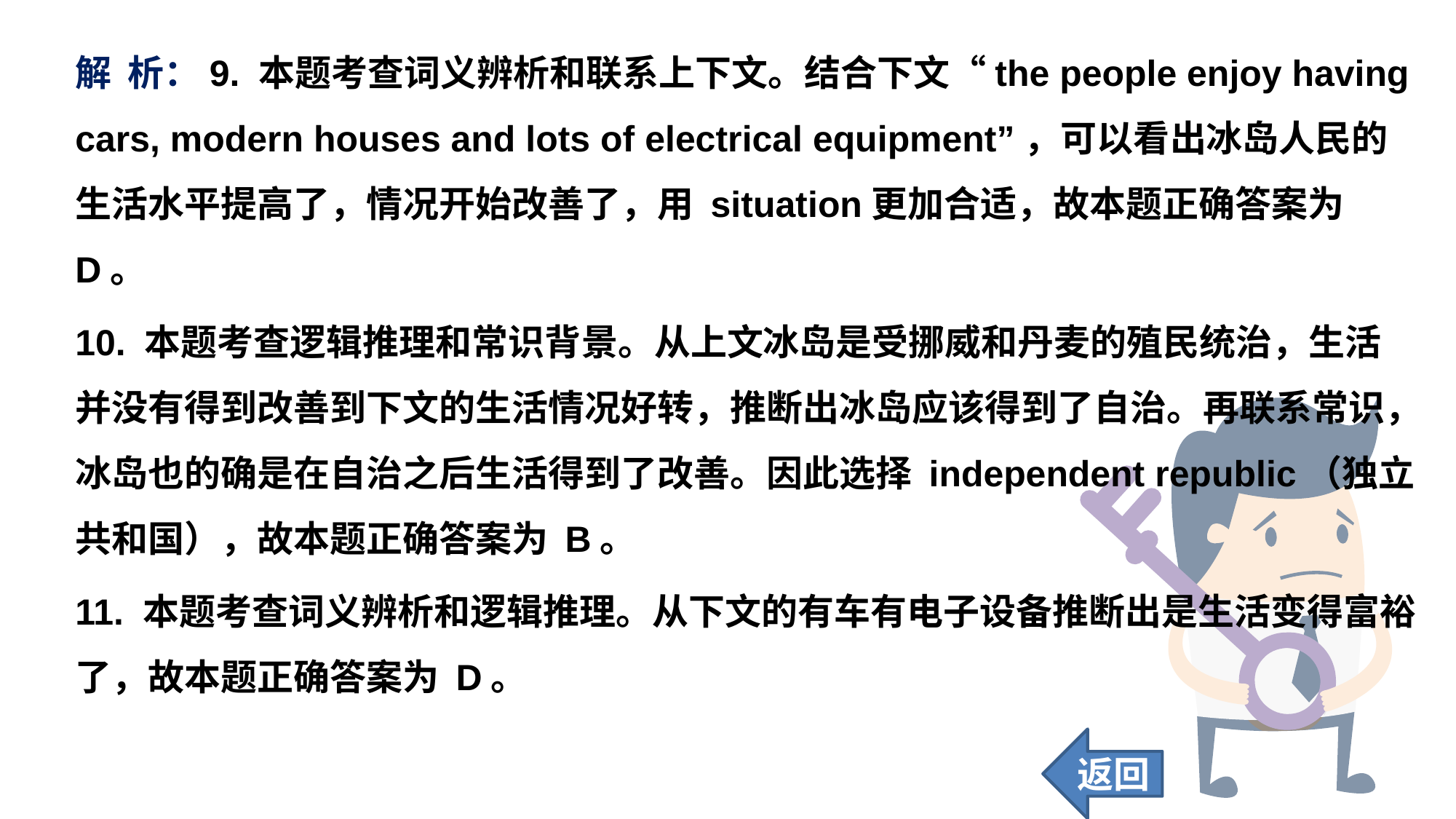

解  析：9. 本题考查词义辨析和联系上下文。结合下文“the people enjoy having cars, modern houses and lots of electrical equipment”，可以看出冰岛人民的生活水平提高了，情况开始改善了，用 situation更加合适，故本题正确答案为 D。
10. 本题考查逻辑推理和常识背景。从上文冰岛是受挪威和丹麦的殖民统治，生活并没有得到改善到下文的生活情况好转，推断出冰岛应该得到了自治。再联系常识，冰岛也的确是在自治之后生活得到了改善。因此选择 independent republic（独立共和国），故本题正确答案为 B。
11. 本题考查词义辨析和逻辑推理。从下文的有车有电子设备推断出是生活变得富裕了，故本题正确答案为 D。

返回
79